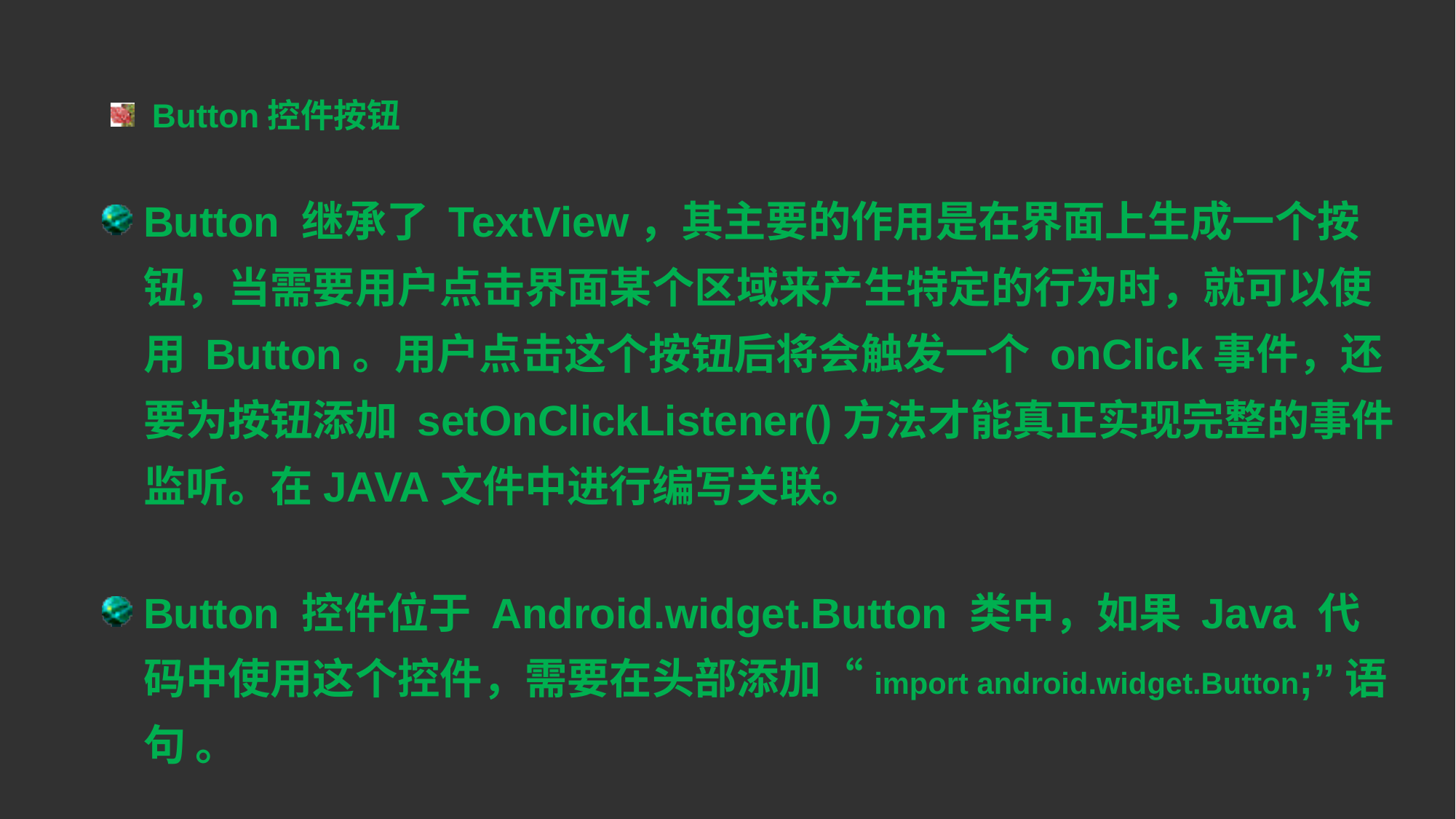

Button控件按钮
Button 继承了 TextView，其主要的作用是在界面上生成一个按钮，当需要用户点击界面某个区域来产生特定的行为时，就可以使用 Button。用户点击这个按钮后将会触发一个 onClick事件，还要为按钮添加 setOnClickListener()方法才能真正实现完整的事件监听。在JAVA文件中进行编写关联。
Button 控件位于 Android.widget.Button 类中，如果 Java 代码中使用这个控件，需要在头部添加“import android.widget.Button;”语句 。